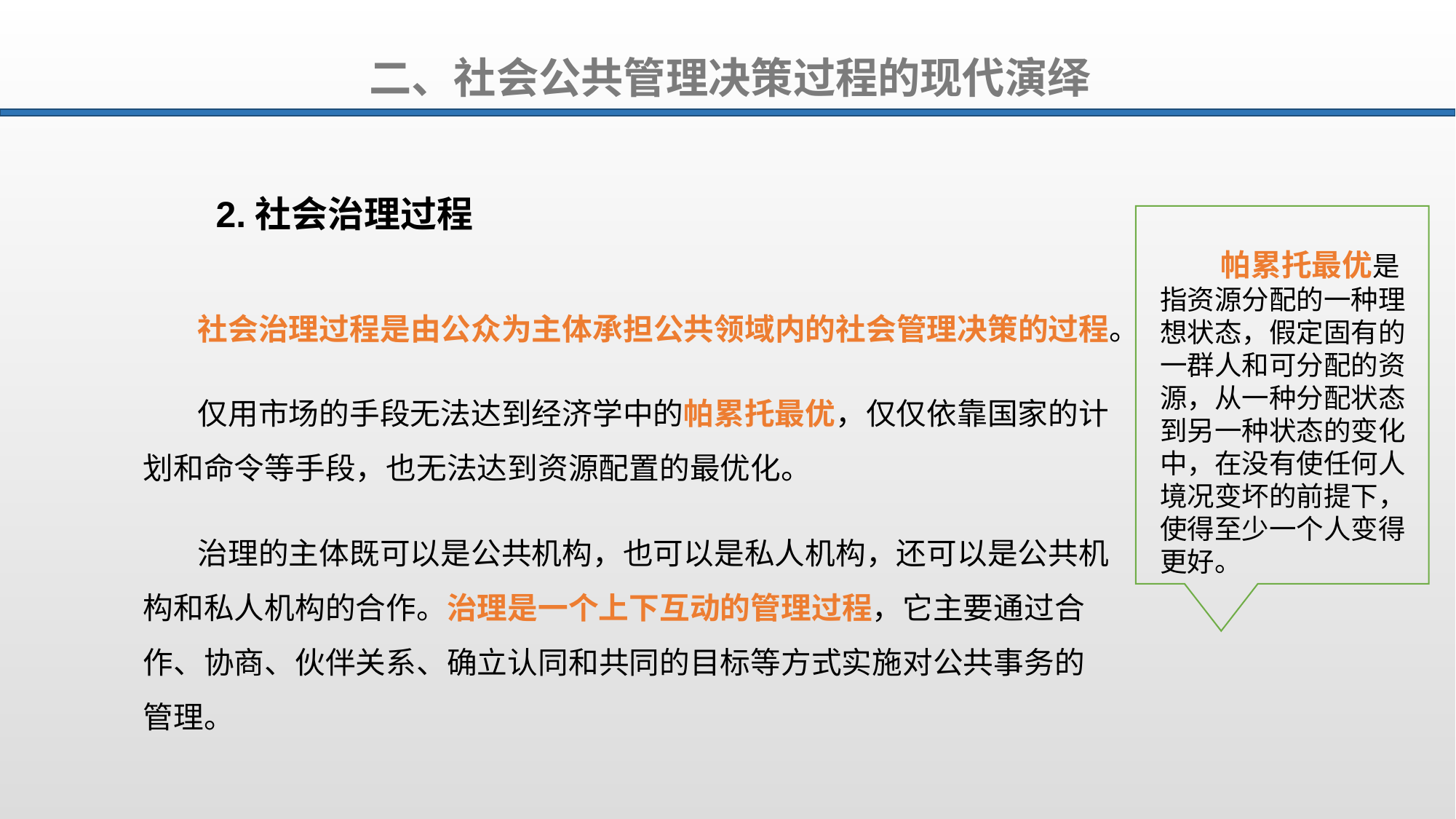

二、社会公共管理决策过程的现代演绎

2.社会治理过程

帕累托最优是指资源分配的一种理想状态，假定固有的一群人和可分配的资源，从一种分配状态到另一种状态的变化中，在没有使任何人境况变坏的前提下，使得至少一个人变得更好。
社会治理过程是由公众为主体承担公共领域内的社会管理决策的过程。
仅用市场的手段无法达到经济学中的帕累托最优，仅仅依靠国家的计划和命令等手段，也无法达到资源配置的最优化。
治理的主体既可以是公共机构，也可以是私人机构，还可以是公共机构和私人机构的合作。治理是一个上下互动的管理过程，它主要通过合作、协商、伙伴关系、确立认同和共同的目标等方式实施对公共事务的管理。